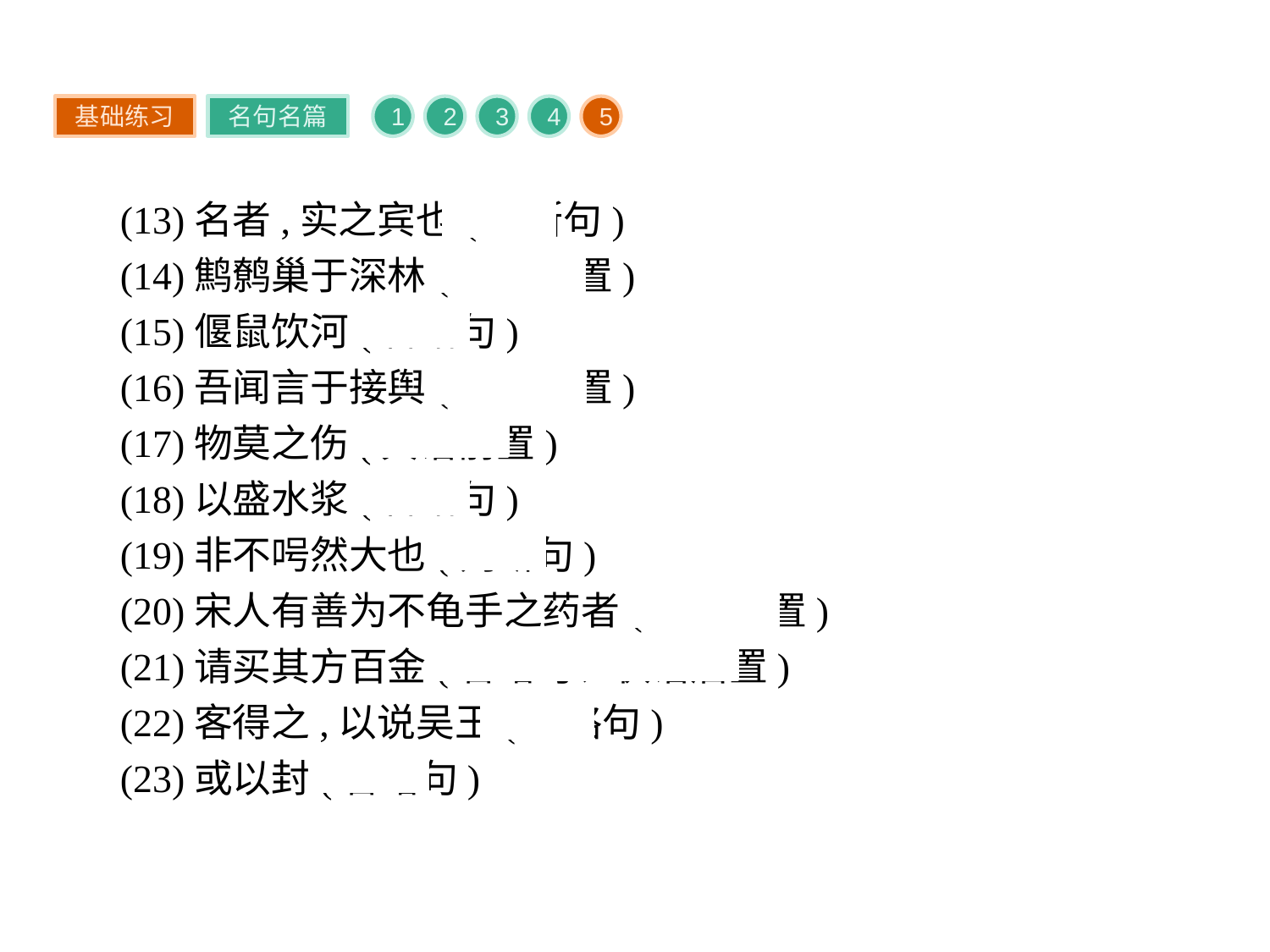

基础练习
名句名篇
1
2
3
4
5
(13)名者,实之宾也(判断句)
(14)鹪鹩巢于深林(状语后置)
(15)偃鼠饮河(省略句)
(16)吾闻言于接舆(状语后置)
(17)物莫之伤(宾语前置)
(18)以盛水浆(省略句)
(19)非不呺然大也(判断句)
(20)宋人有善为不龟手之药者(定语后置)
(21)请买其方百金(省略句、状语后置)
(22)客得之,以说吴王(省略句)
(23)或以封(省略句)